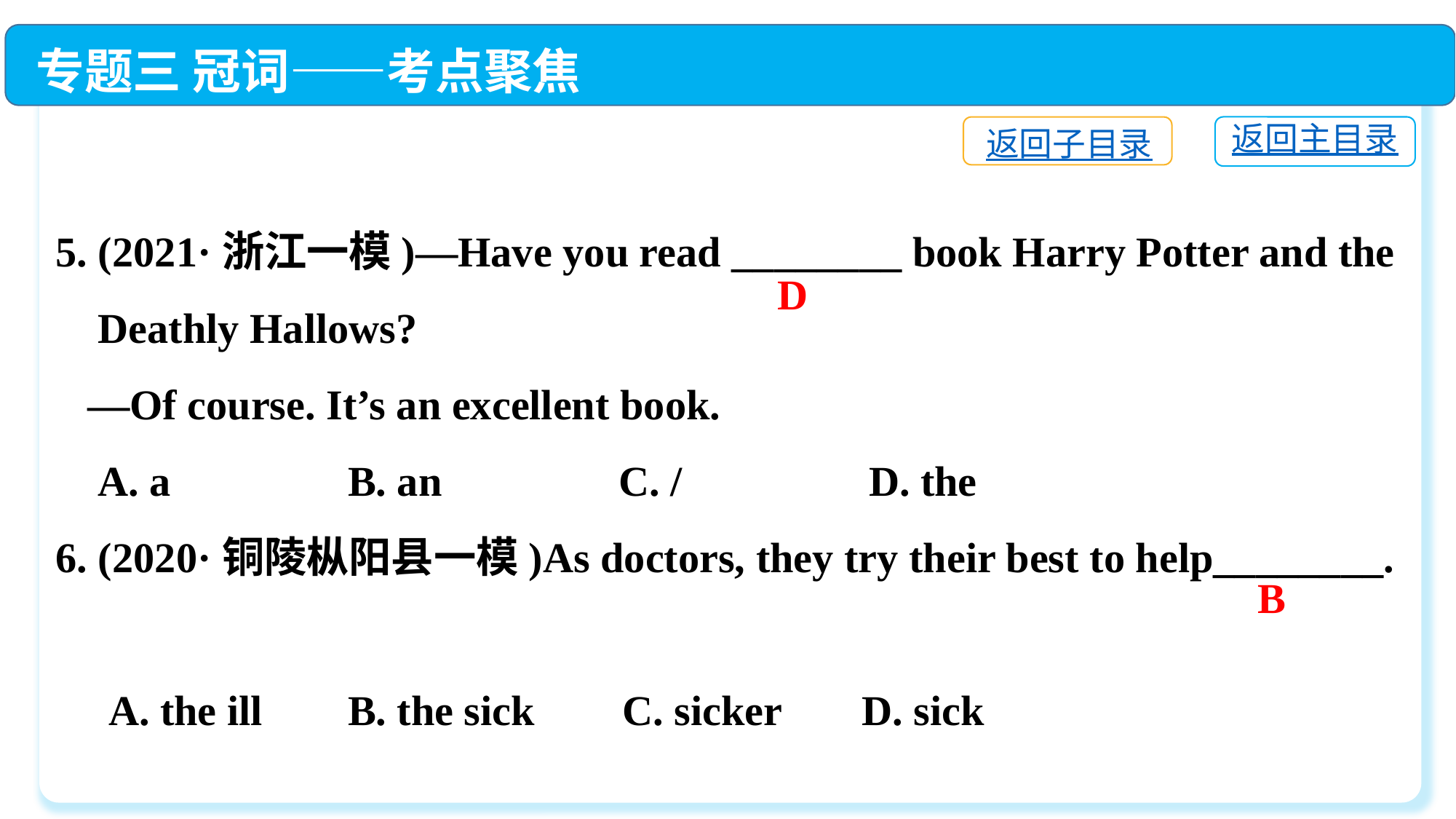

专题三 冠词——考点聚焦

5. (2021·浙江一模)—Have you read ________ book Harry Potter and the
    Deathly Hallows?
   —Of course. It’s an excellent book.
    A. a	       B. an	            C. /	               D. the
6. (2020·铜陵枞阳县一模)As doctors, they try their best to help________.
     A. the ill	       B. the sick	  C. sicker	    D. sick
返回主目录

返回子目录
D
B